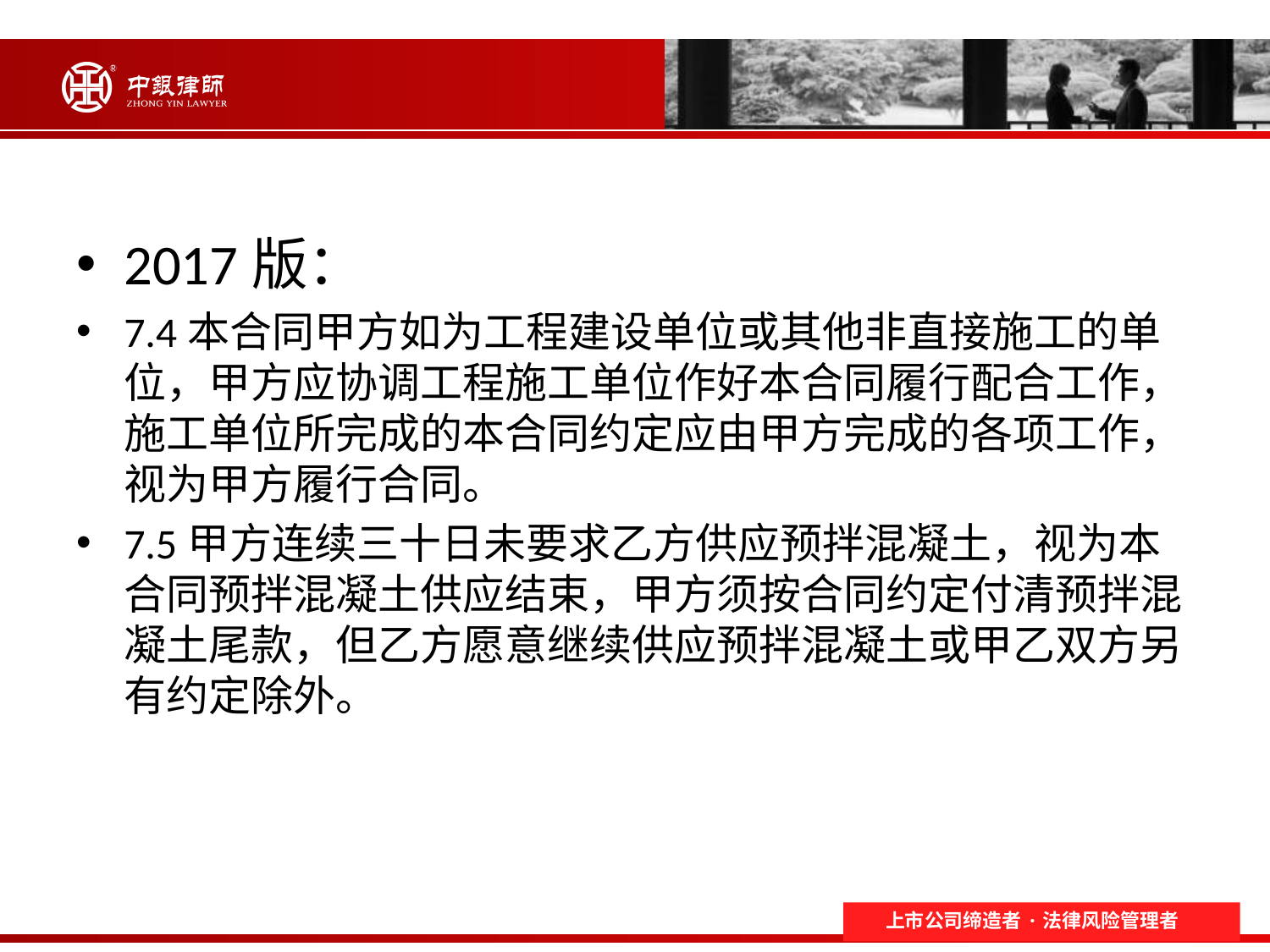

#
2017版：
7.4本合同甲方如为工程建设单位或其他非直接施工的单位，甲方应协调工程施工单位作好本合同履行配合工作，施工单位所完成的本合同约定应由甲方完成的各项工作，视为甲方履行合同。
7.5甲方连续三十日未要求乙方供应预拌混凝土，视为本合同预拌混凝土供应结束，甲方须按合同约定付清预拌混凝土尾款，但乙方愿意继续供应预拌混凝土或甲乙双方另有约定除外。